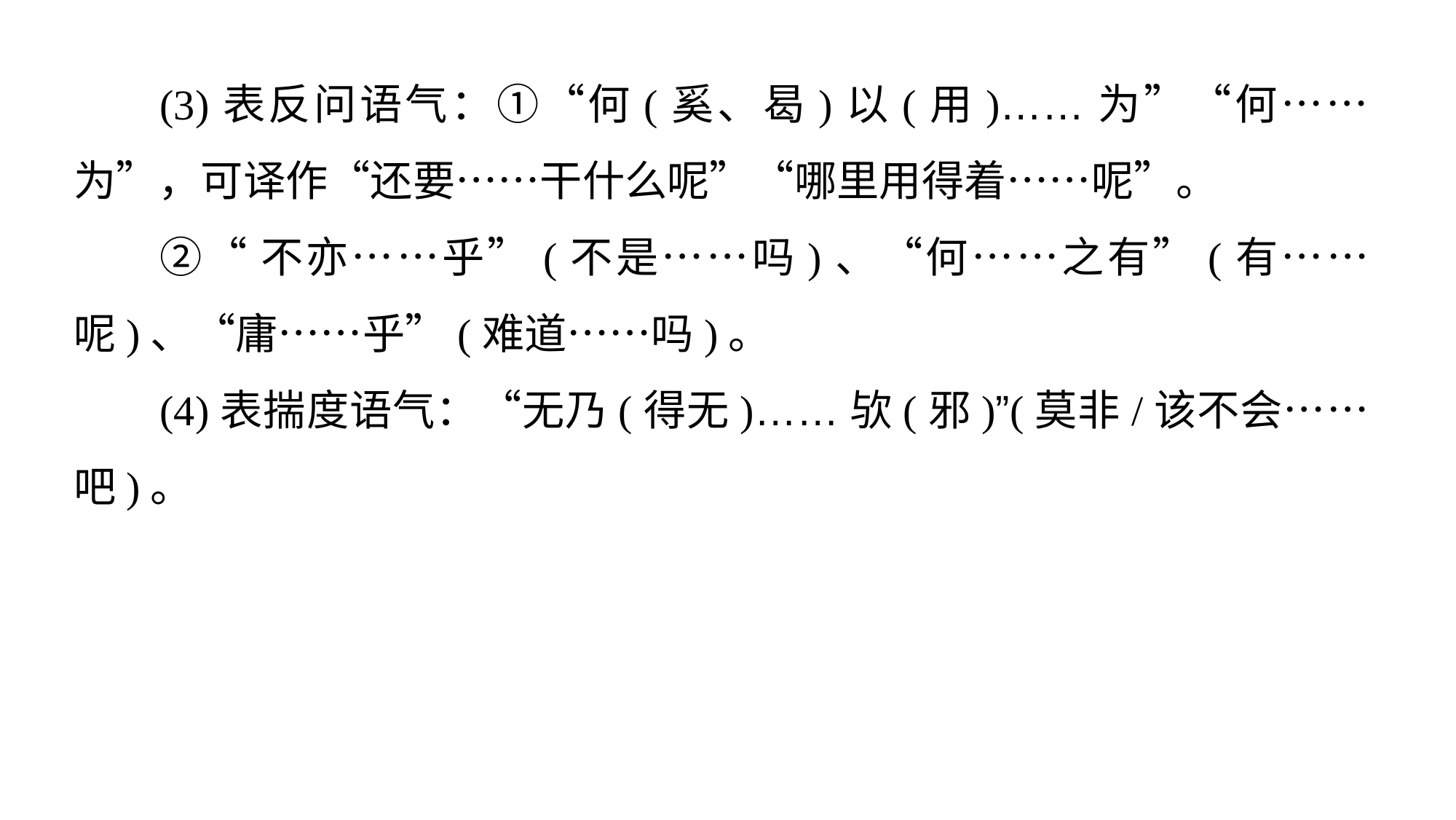

(3)表反问语气：①“何(奚、曷)以(用)……为”“何……为”，可译作“还要……干什么呢”“哪里用得着……呢”。
②“不亦……乎”(不是……吗)、“何……之有”(有……呢)、“庸……乎”(难道……吗)。
(4)表揣度语气：“无乃(得无)……欤(邪)”(莫非/该不会……吧)。